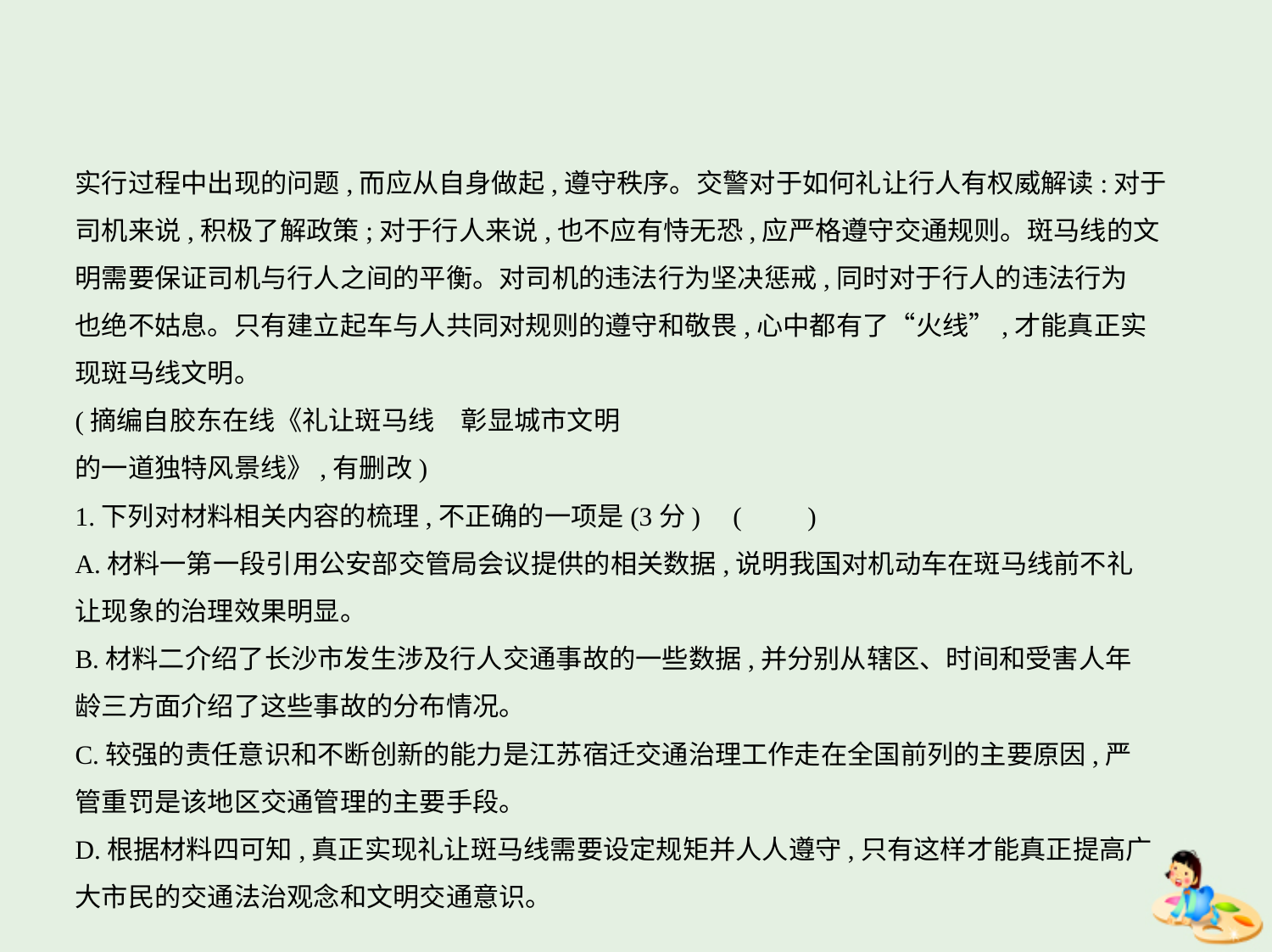

实行过程中出现的问题,而应从自身做起,遵守秩序。交警对于如何礼让行人有权威解读:对于
司机来说,积极了解政策;对于行人来说,也不应有恃无恐,应严格遵守交通规则。斑马线的文
明需要保证司机与行人之间的平衡。对司机的违法行为坚决惩戒,同时对于行人的违法行为
也绝不姑息。只有建立起车与人共同对规则的遵守和敬畏,心中都有了“火线”,才能真正实
现斑马线文明。
(摘编自胶东在线《礼让斑马线　彰显城市文明
的一道独特风景线》,有删改)
1.下列对材料相关内容的梳理,不正确的一项是(3分) (　　)
A.材料一第一段引用公安部交管局会议提供的相关数据,说明我国对机动车在斑马线前不礼
让现象的治理效果明显。
B.材料二介绍了长沙市发生涉及行人交通事故的一些数据,并分别从辖区、时间和受害人年
龄三方面介绍了这些事故的分布情况。
C.较强的责任意识和不断创新的能力是江苏宿迁交通治理工作走在全国前列的主要原因,严
管重罚是该地区交通管理的主要手段。
D.根据材料四可知,真正实现礼让斑马线需要设定规矩并人人遵守,只有这样才能真正提高广
大市民的交通法治观念和文明交通意识。